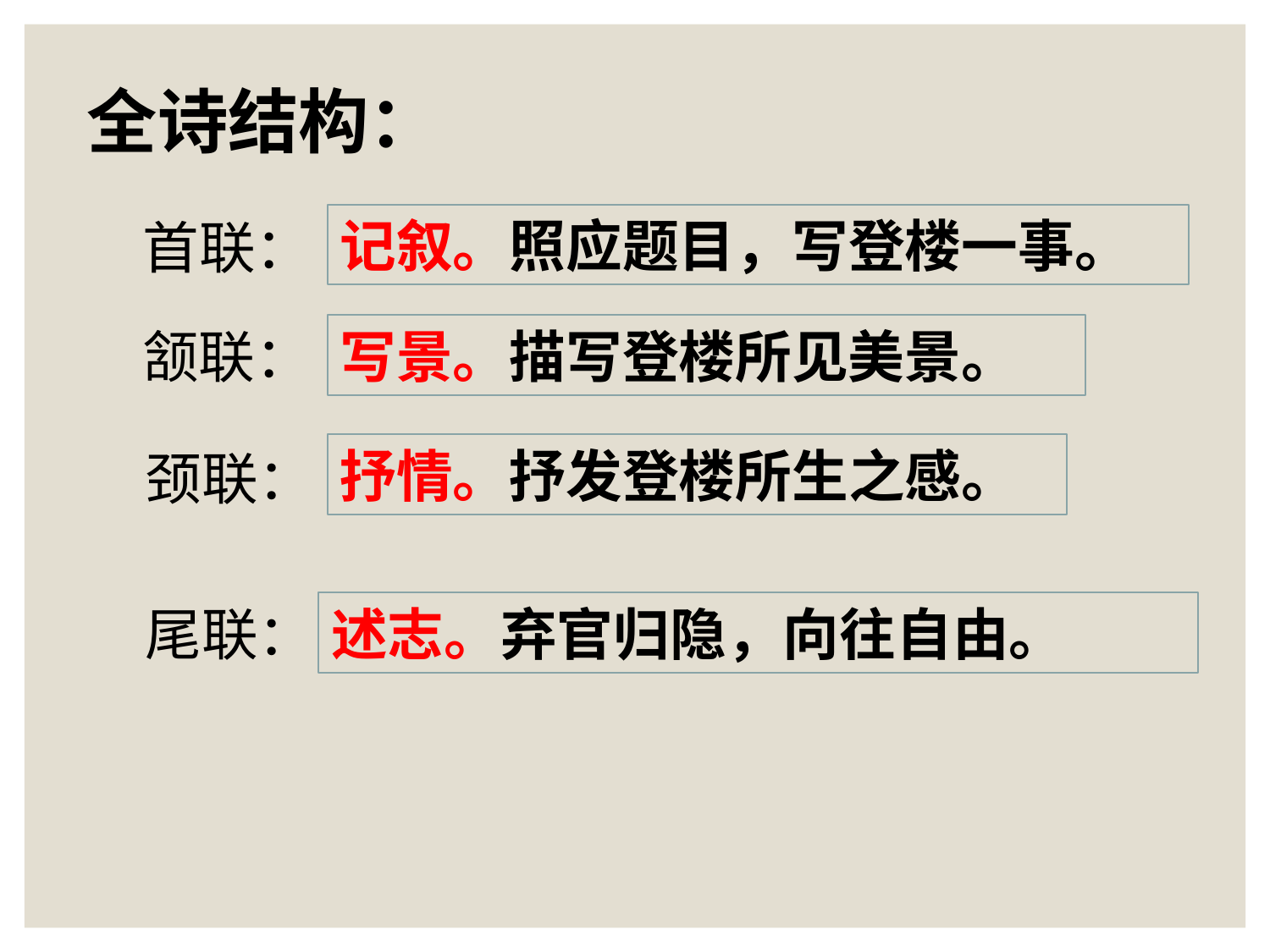

全诗结构：
记叙。照应题目，写登楼一事。
首联：
颔联：
写景。描写登楼所见美景。
抒情。抒发登楼所生之感。
颈联：
尾联：
述志。弃官归隐，向往自由。